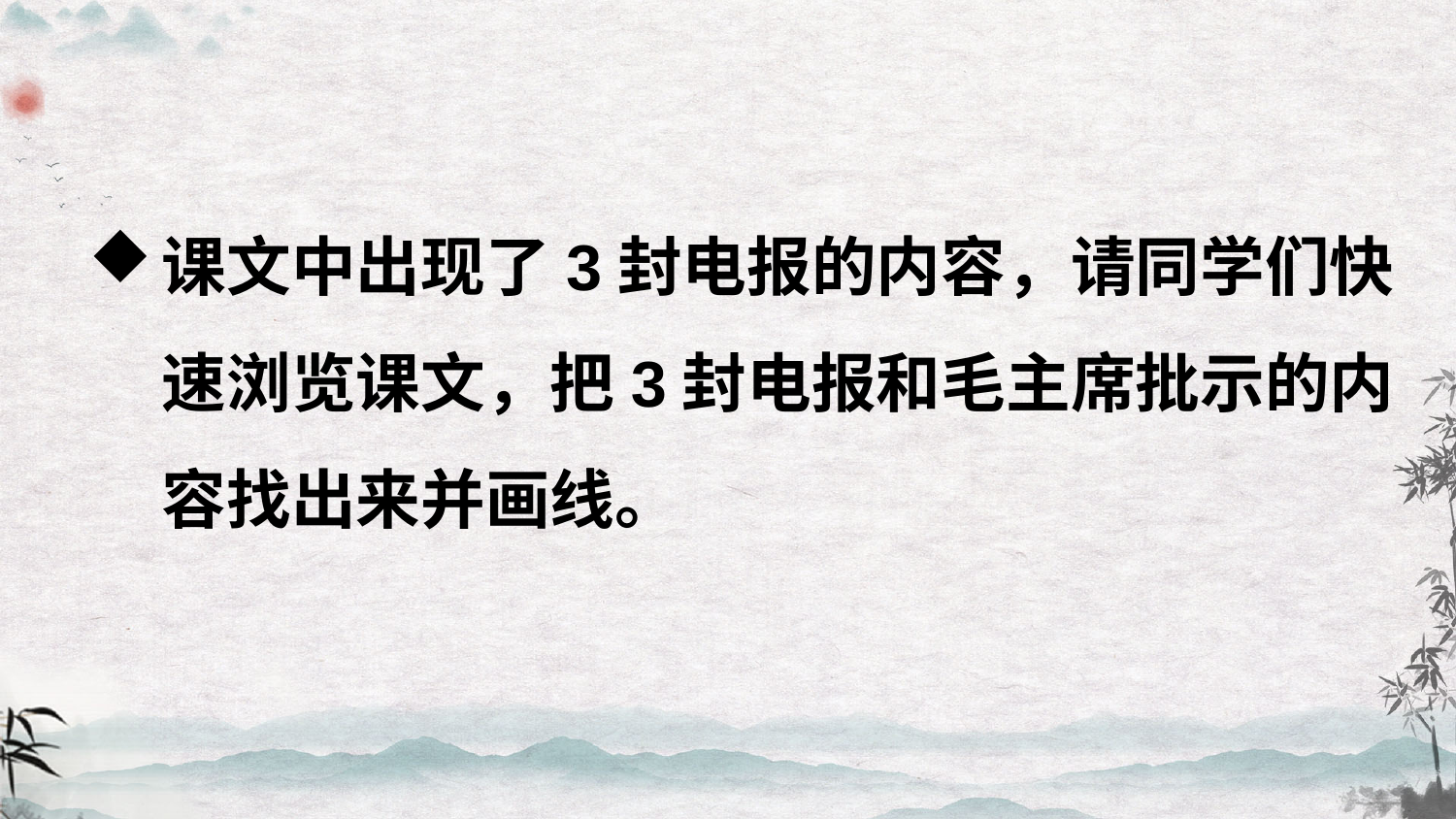

课文中出现了3封电报的内容，请同学们快速浏览课文，把3封电报和毛主席批示的内容找出来并画线。